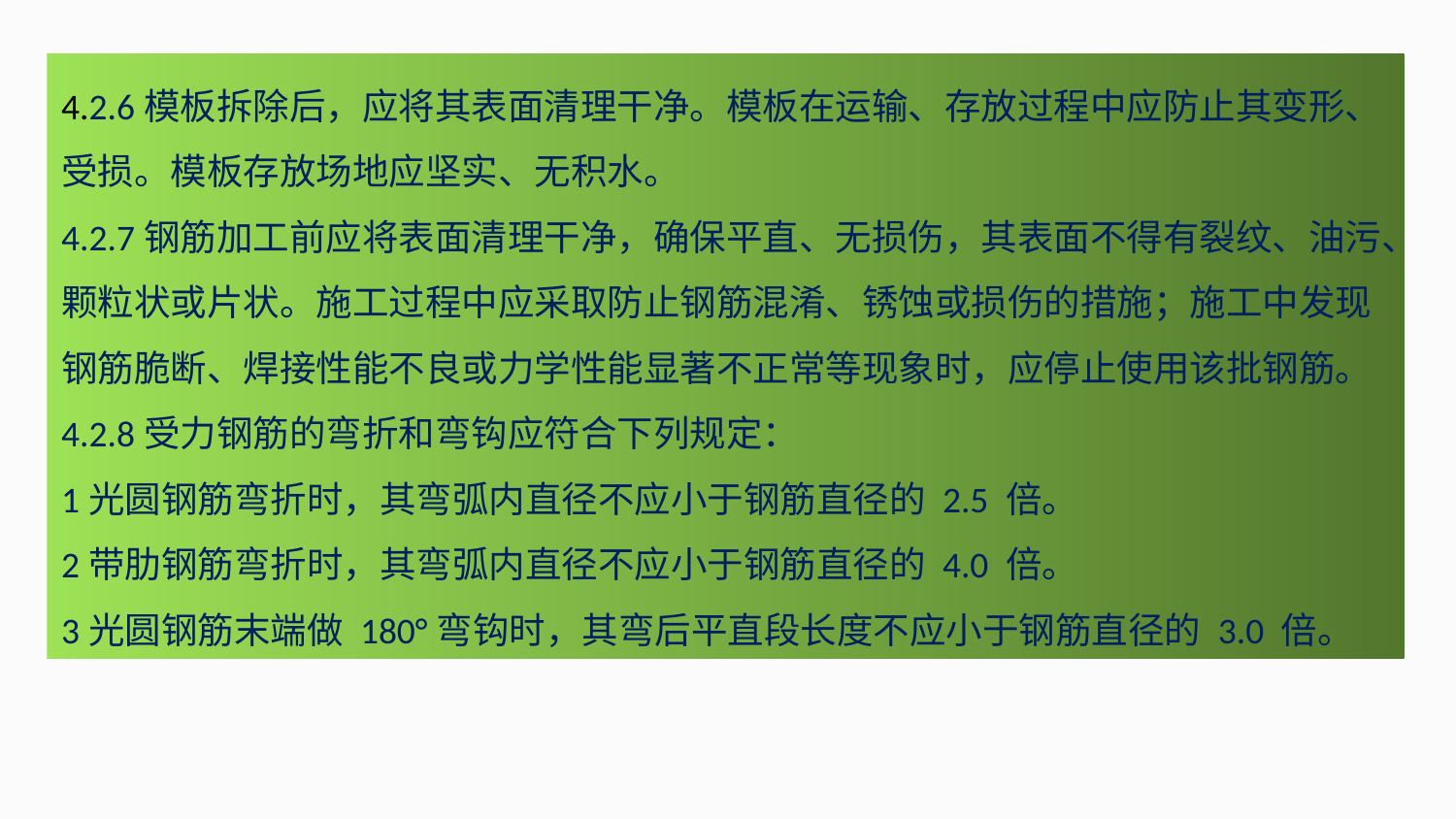

4.2.6模板拆除后，应将其表面清理干净。模板在运输、存放过程中应防止其变形、受损。模板存放场地应坚实、无积水。
4.2.7钢筋加工前应将表面清理干净，确保平直、无损伤，其表面不得有裂纹、油污、颗粒状或片状。施工过程中应采取防止钢筋混淆、锈蚀或损伤的措施；施工中发现钢筋脆断、焊接性能不良或力学性能显著不正常等现象时，应停止使用该批钢筋。
4.2.8受力钢筋的弯折和弯钩应符合下列规定：
1光圆钢筋弯折时，其弯弧内直径不应小于钢筋直径的 2.5 倍。
2带肋钢筋弯折时，其弯弧内直径不应小于钢筋直径的 4.0 倍。
3光圆钢筋末端做 180°弯钩时，其弯后平直段长度不应小于钢筋直径的 3.0 倍。